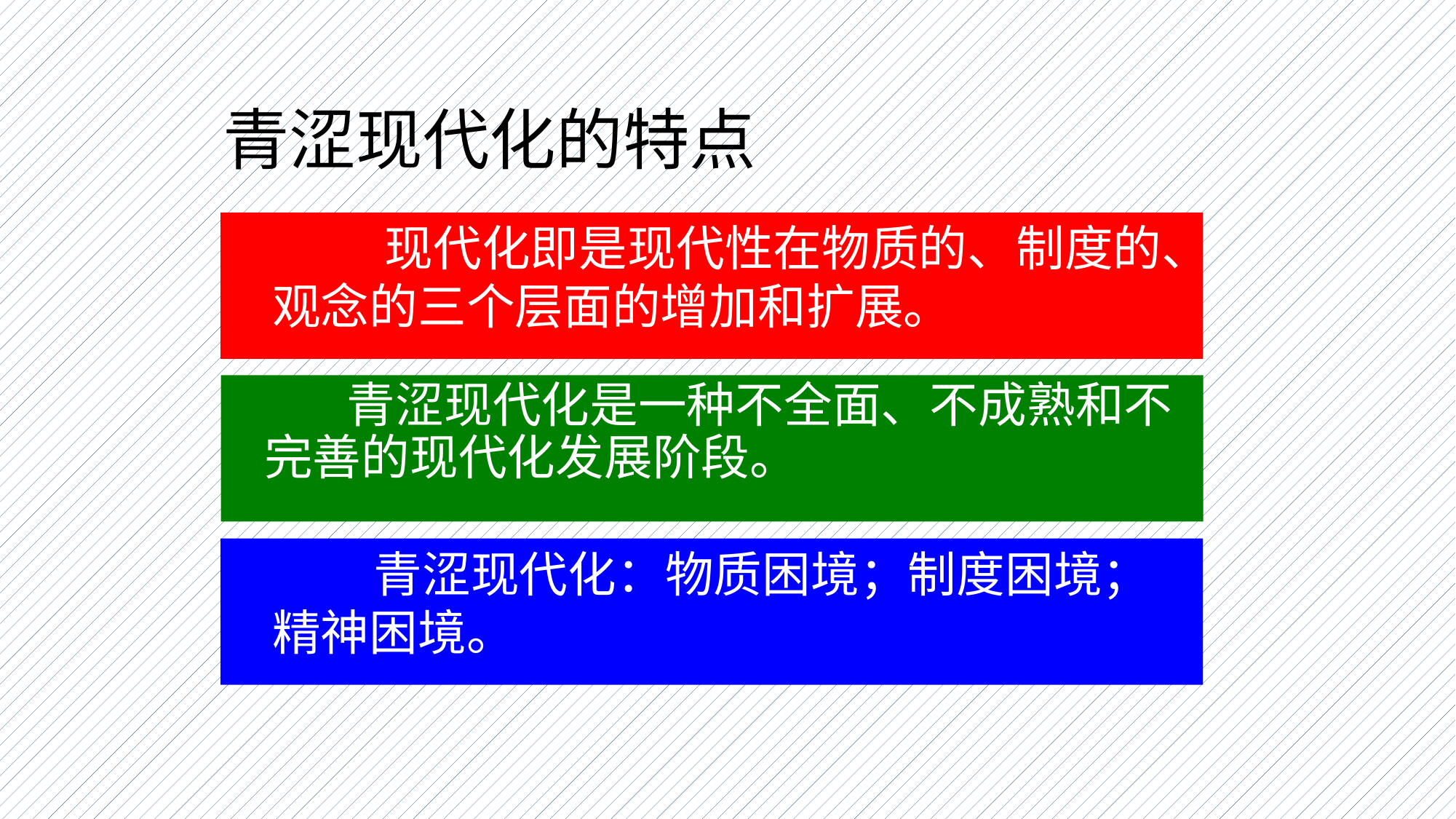

青涩现代化的特点
             现代化即是现代性在物质的、制度的、观念的三个层面的增加和扩展。

         青涩现代化是一种不全面、不成熟和不完善的现代化发展阶段。

            青涩现代化：物质困境；制度困境；精神困境。